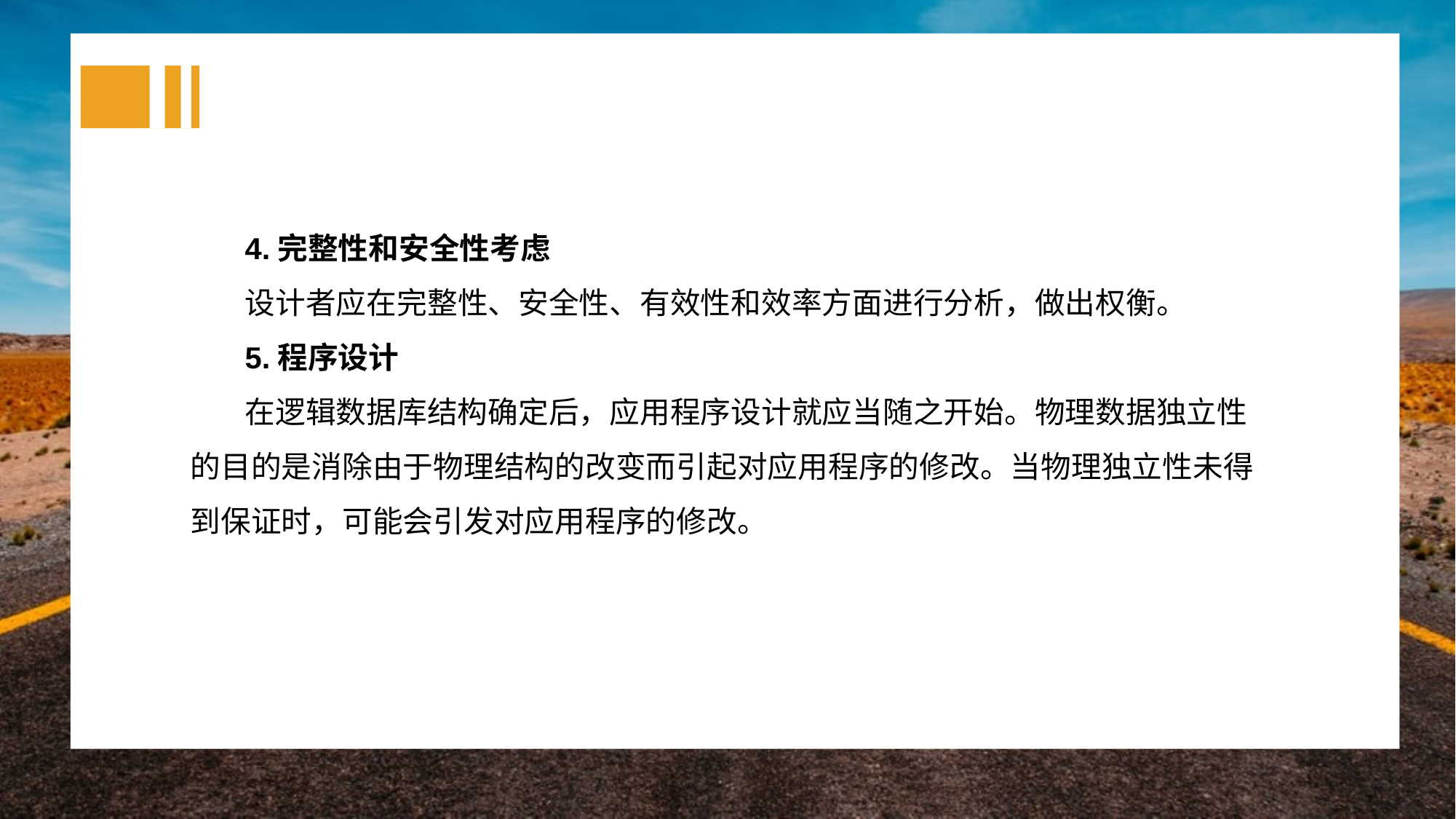

4.完整性和安全性考虑
设计者应在完整性、安全性、有效性和效率方面进行分析，做出权衡。
5.程序设计
在逻辑数据库结构确定后，应用程序设计就应当随之开始。物理数据独立性的目的是消除由于物理结构的改变而引起对应用程序的修改。当物理独立性未得到保证时，可能会引发对应用程序的修改。